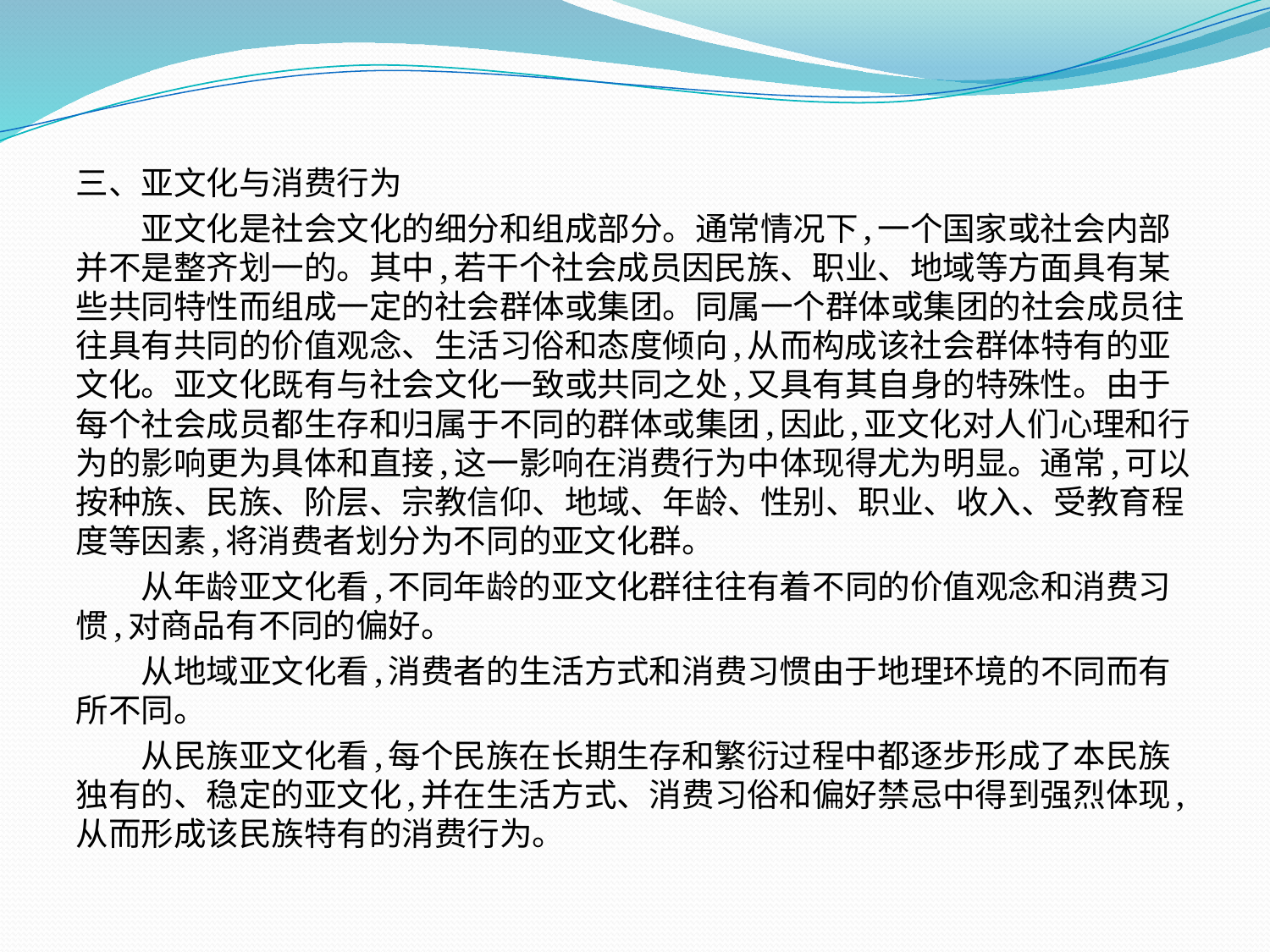

三、亚文化与消费行为
　　亚文化是社会文化的细分和组成部分。通常情况下,一个国家或社会内部并不是整齐划一的。其中,若干个社会成员因民族、职业、地域等方面具有某些共同特性而组成一定的社会群体或集团。同属一个群体或集团的社会成员往往具有共同的价值观念、生活习俗和态度倾向,从而构成该社会群体特有的亚文化。亚文化既有与社会文化一致或共同之处,又具有其自身的特殊性。由于每个社会成员都生存和归属于不同的群体或集团,因此,亚文化对人们心理和行为的影响更为具体和直接,这一影响在消费行为中体现得尤为明显。通常,可以按种族、民族、阶层、宗教信仰、地域、年龄、性别、职业、收入、受教育程度等因素,将消费者划分为不同的亚文化群。
　　从年龄亚文化看,不同年龄的亚文化群往往有着不同的价值观念和消费习惯,对商品有不同的偏好。
　　从地域亚文化看,消费者的生活方式和消费习惯由于地理环境的不同而有所不同。
　　从民族亚文化看,每个民族在长期生存和繁衍过程中都逐步形成了本民族独有的、稳定的亚文化,并在生活方式、消费习俗和偏好禁忌中得到强烈体现,从而形成该民族特有的消费行为。